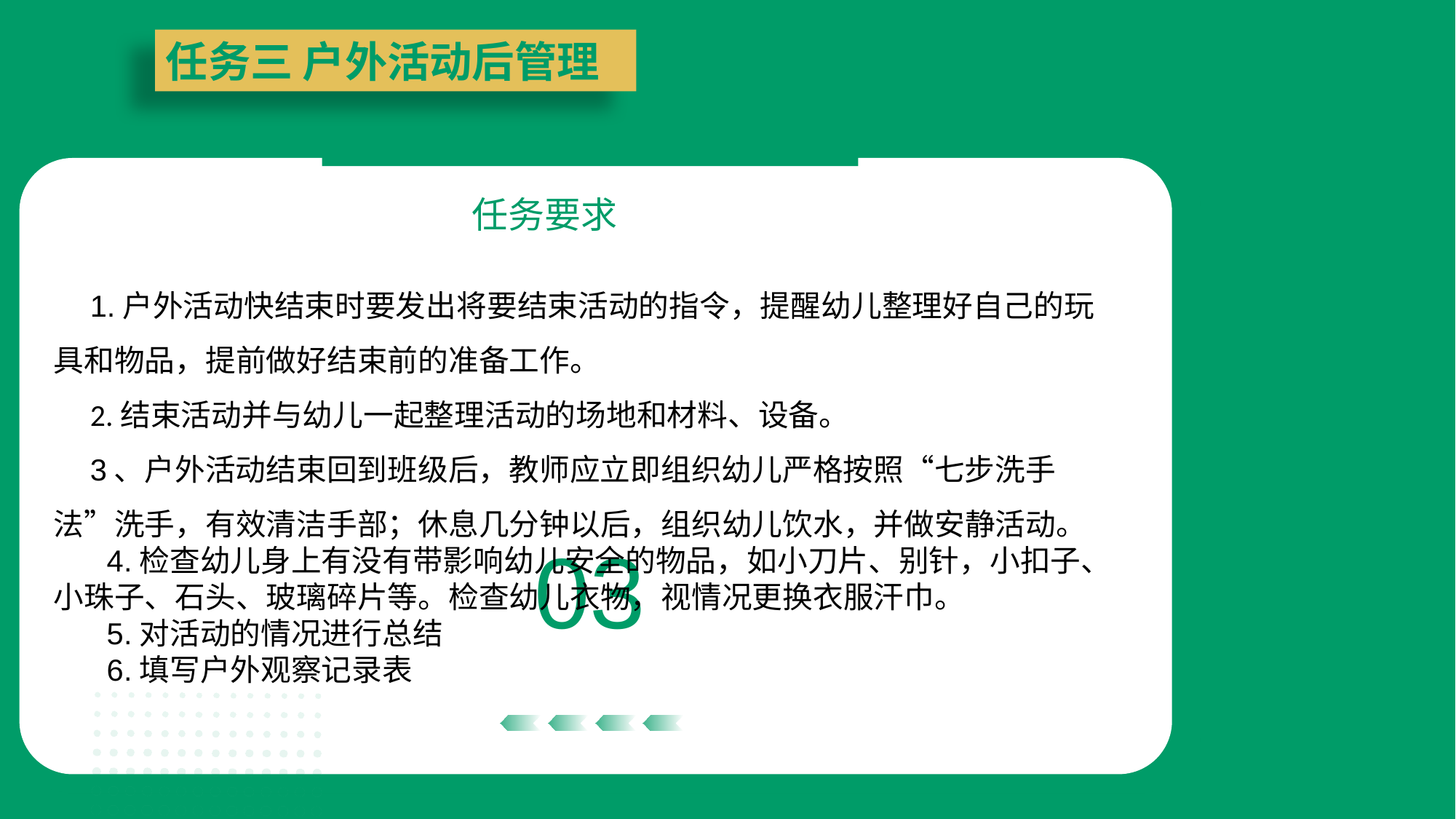

任务三 户外活动后管理

任务要求

03

1.户外活动快结束时要发出将要结束活动的指令，提醒幼儿整理好自己的玩具和物品，提前做好结束前的准备工作。
2.结束活动并与幼儿一起整理活动的场地和材料、设备。
3、户外活动结束回到班级后，教师应立即组织幼儿严格按照“七步洗手法”洗手，有效清洁手部；休息几分钟以后，组织幼儿饮水，并做安静活动。
  4.检查幼儿身上有没有带影响幼儿安全的物品，如小刀片、别针，小扣子、小珠子、石头、玻璃碎片等。检查幼儿衣物，视情况更换衣服汗巾。
  5.对活动的情况进行总结
  6.填写户外观察记录表